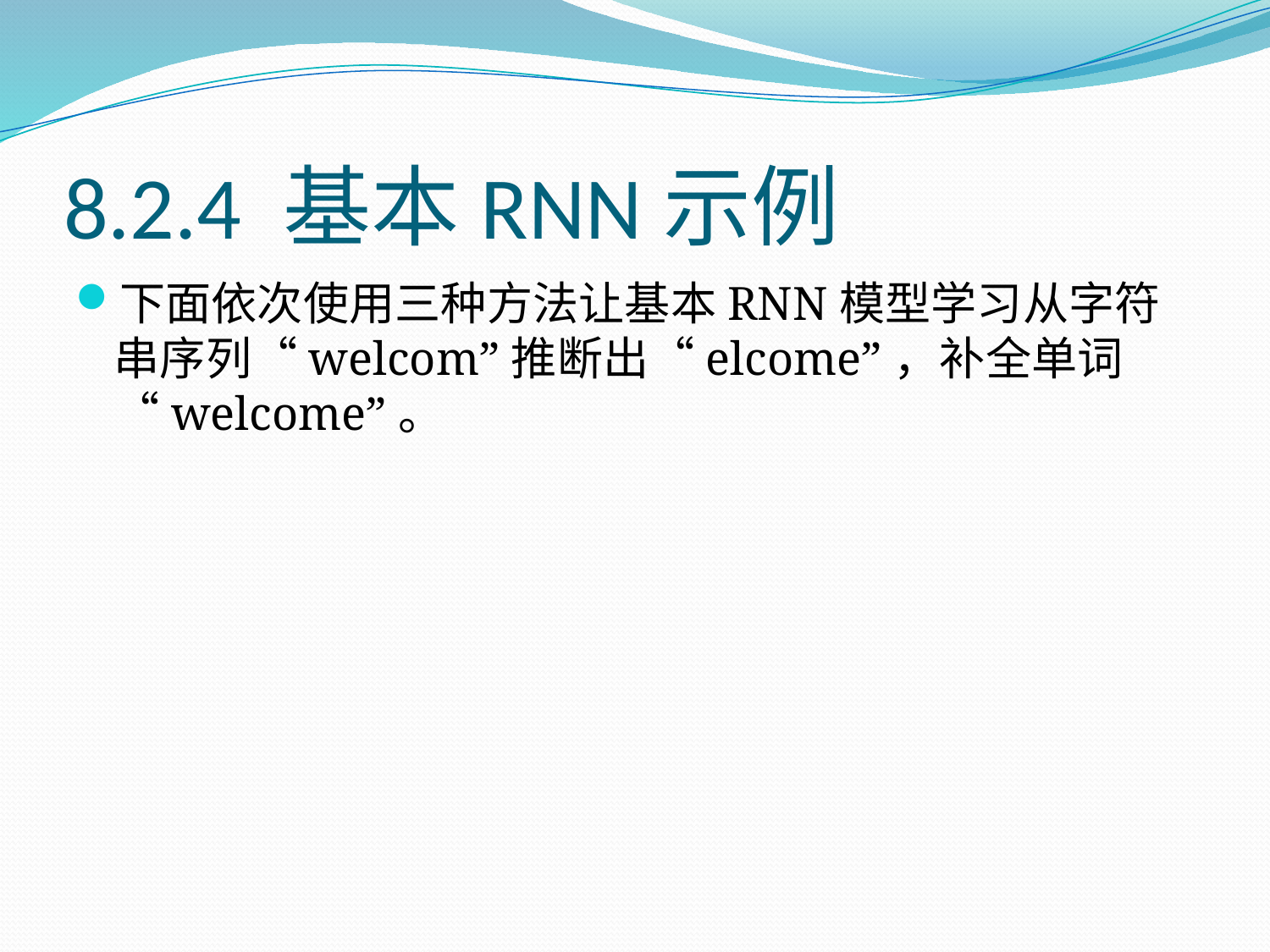

# 8.2.4 基本RNN示例
下面依次使用三种方法让基本RNN模型学习从字符串序列“welcom”推断出“elcome”，补全单词“welcome”。